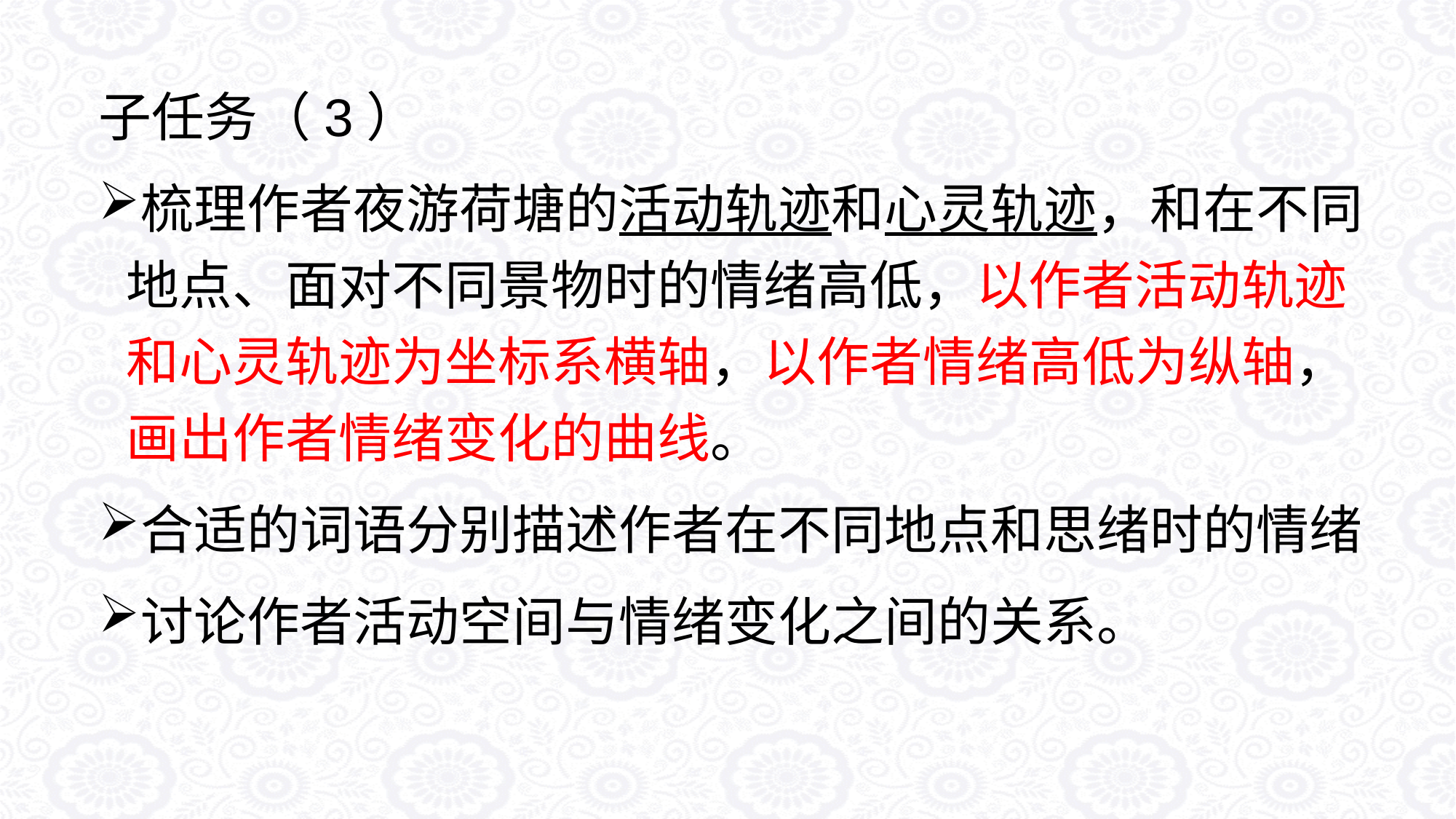

子任务（3）
梳理作者夜游荷塘的活动轨迹和心灵轨迹，和在不同地点、面对不同景物时的情绪高低，以作者活动轨迹和心灵轨迹为坐标系横轴，以作者情绪高低为纵轴，画出作者情绪变化的曲线。
合适的词语分别描述作者在不同地点和思绪时的情绪
讨论作者活动空间与情绪变化之间的关系。